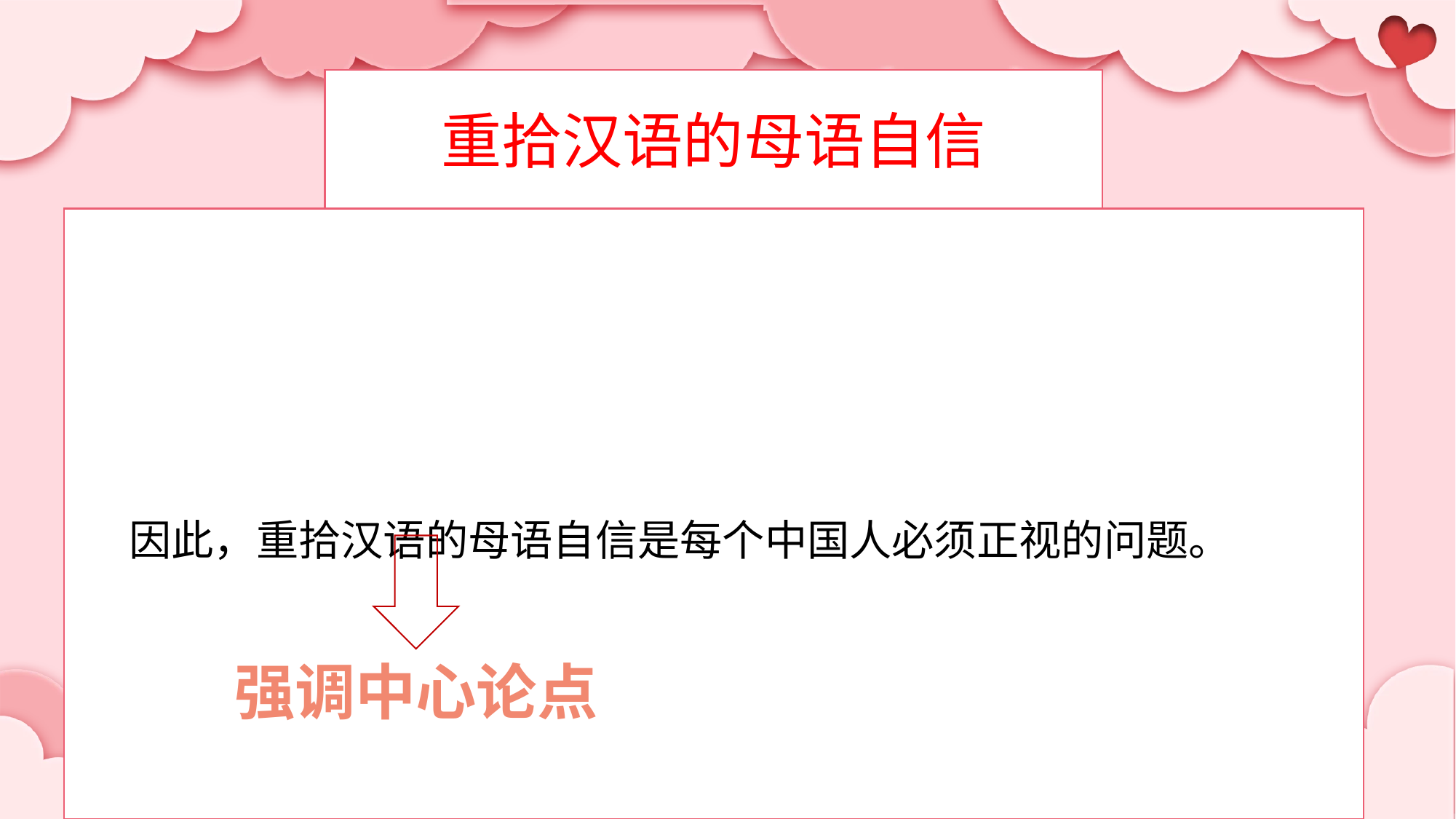

重拾汉语的母语自信

因此，重拾汉语的母语自信是每个中国人必须正视的问题。

强调中心论点